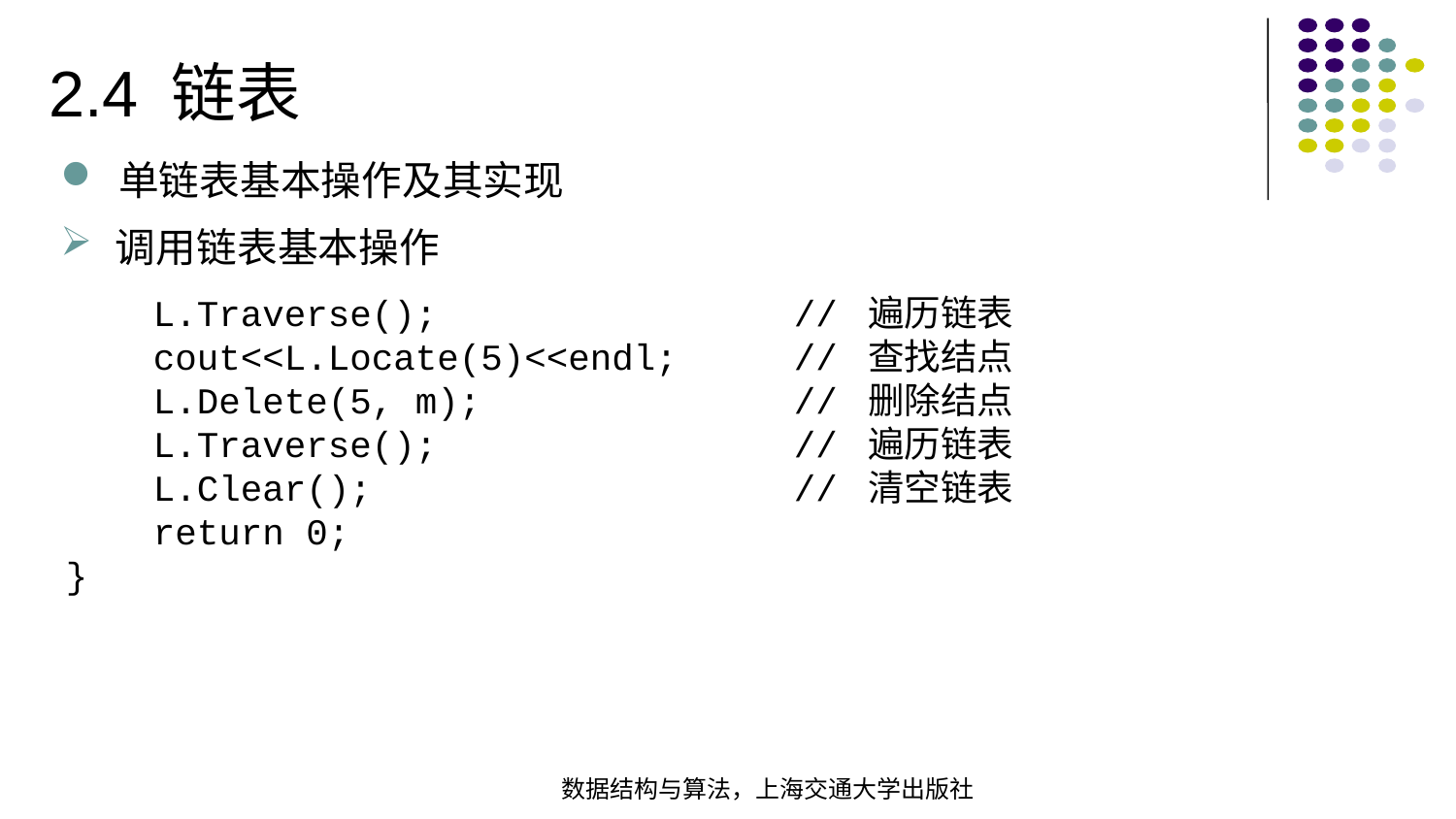

2.4 链表
单链表基本操作及其实现
调用链表基本操作
    L.Traverse();    		// 遍历链表    cout<<L.Locate(5)<<endl;	// 查找结点    L.Delete(5, m);   		// 删除结点    L.Traverse();   		// 遍历链表    L.Clear();       		// 清空链表    return 0;
}